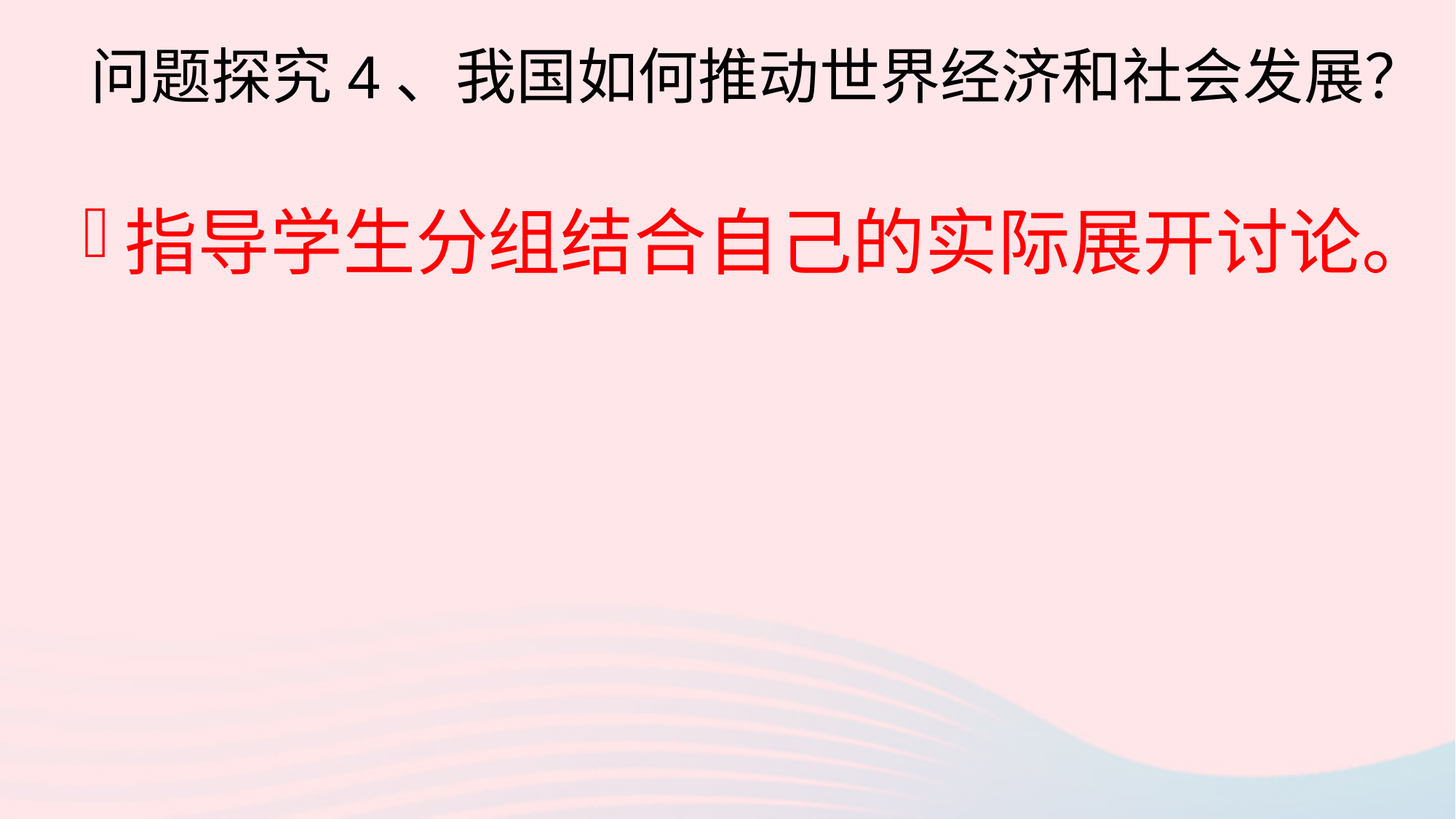

# 问题探究4、我国如何推动世界经济和社会发展？
指导学生分组结合自己的实际展开讨论。